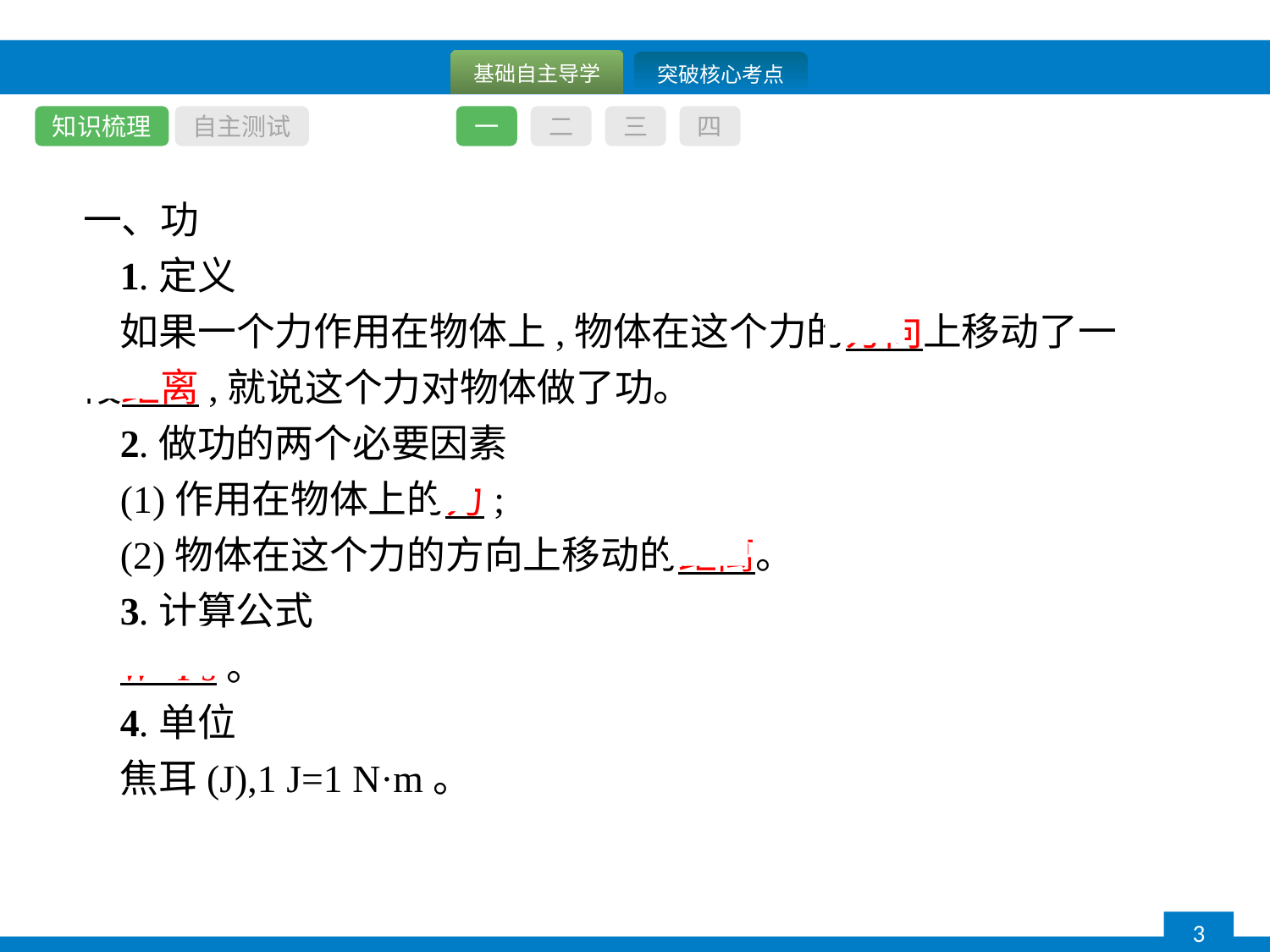

知识梳理
自主测试
一
二
三
四
一、功
1.定义
如果一个力作用在物体上,物体在这个力的方向上移动了一段距离,就说这个力对物体做了功。
2.做功的两个必要因素
(1)作用在物体上的力;
(2)物体在这个力的方向上移动的距离。
3.计算公式
W=Fs。
4.单位
焦耳(J),1 J=1 N·m。